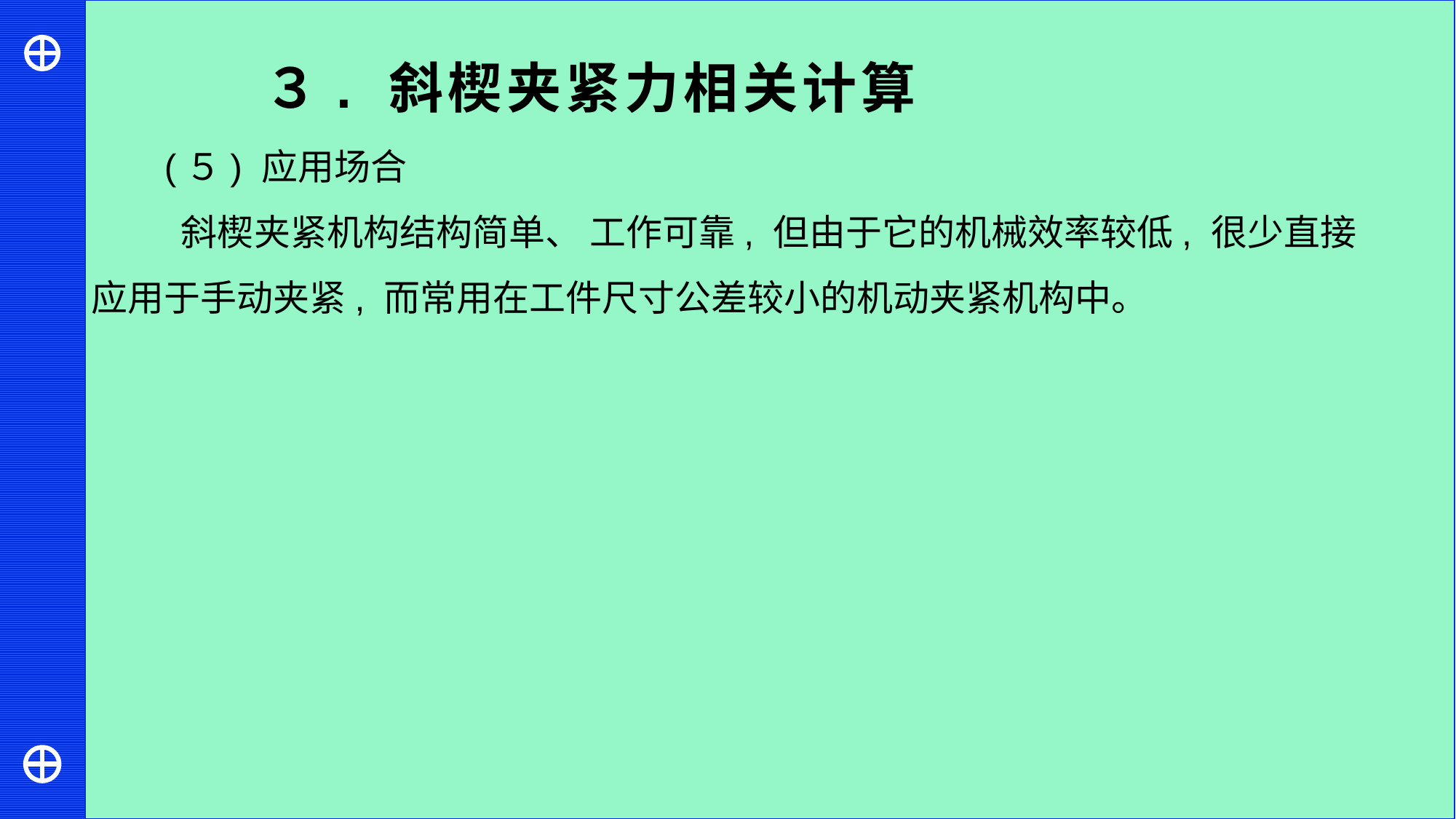

３. 斜楔夹紧力相关计算
(５) 应用场合
 斜楔夹紧机构结构简单、 工作可靠, 但由于它的机械效率较低, 很少直接应用于手动夹紧, 而常用在工件尺寸公差较小的机动夹紧机构中。